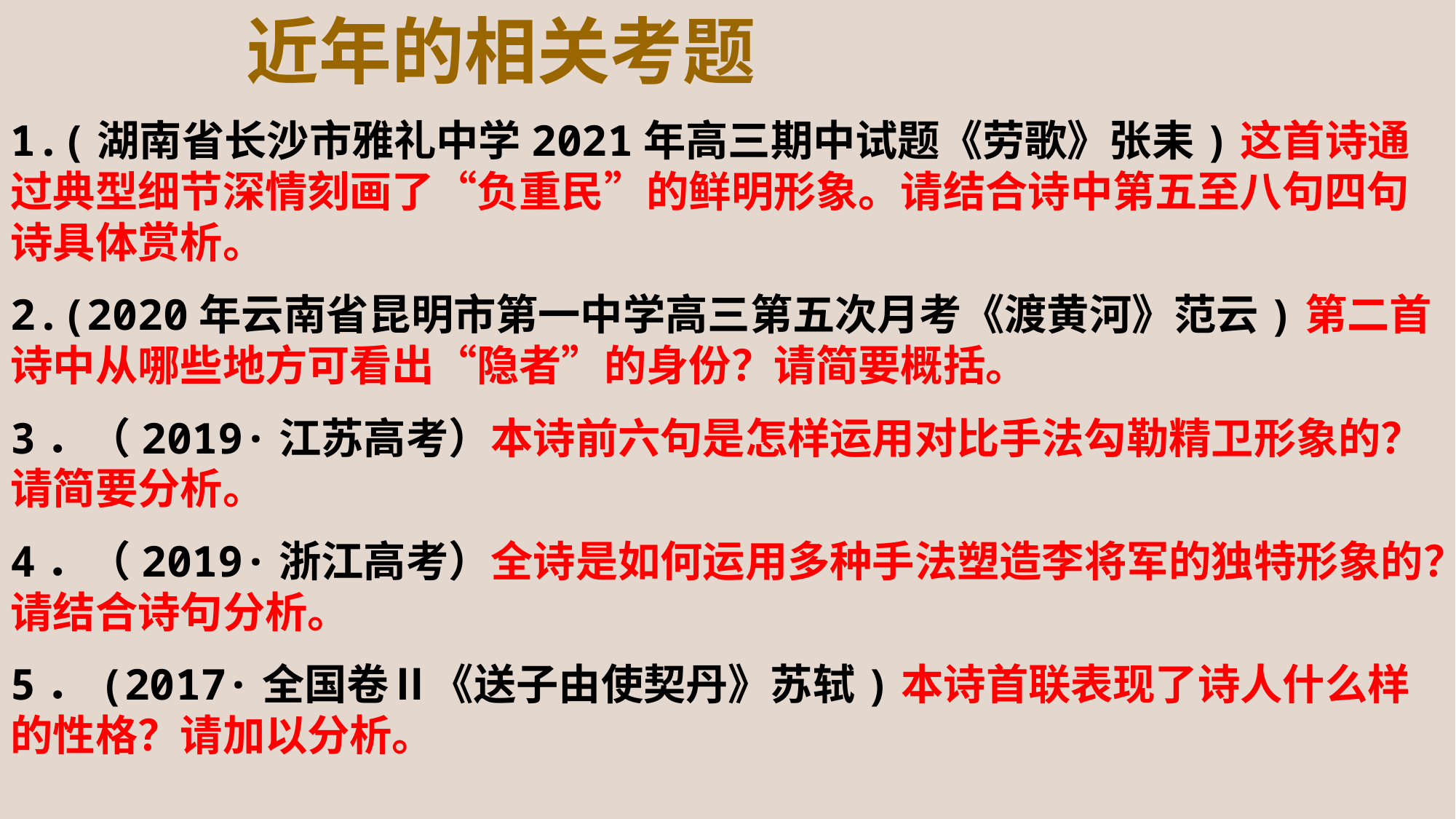

近年的相关考题
1.(湖南省长沙市雅礼中学2021年高三期中试题《劳歌》张耒)这首诗通过典型细节深情刻画了“负重民”的鲜明形象。请结合诗中第五至八句四句诗具体赏析。
2.(2020年云南省昆明市第一中学高三第五次月考《渡黄河》范云)第二首诗中从哪些地方可看出“隐者”的身份？请简要概括。
3．（2019·江苏高考）本诗前六句是怎样运用对比手法勾勒精卫形象的？请简要分析。
4．（2019·浙江高考）全诗是如何运用多种手法塑造李将军的独特形象的？请结合诗句分析。
5．(2017·全国卷Ⅱ《送子由使契丹》苏轼)本诗首联表现了诗人什么样的性格？请加以分析。